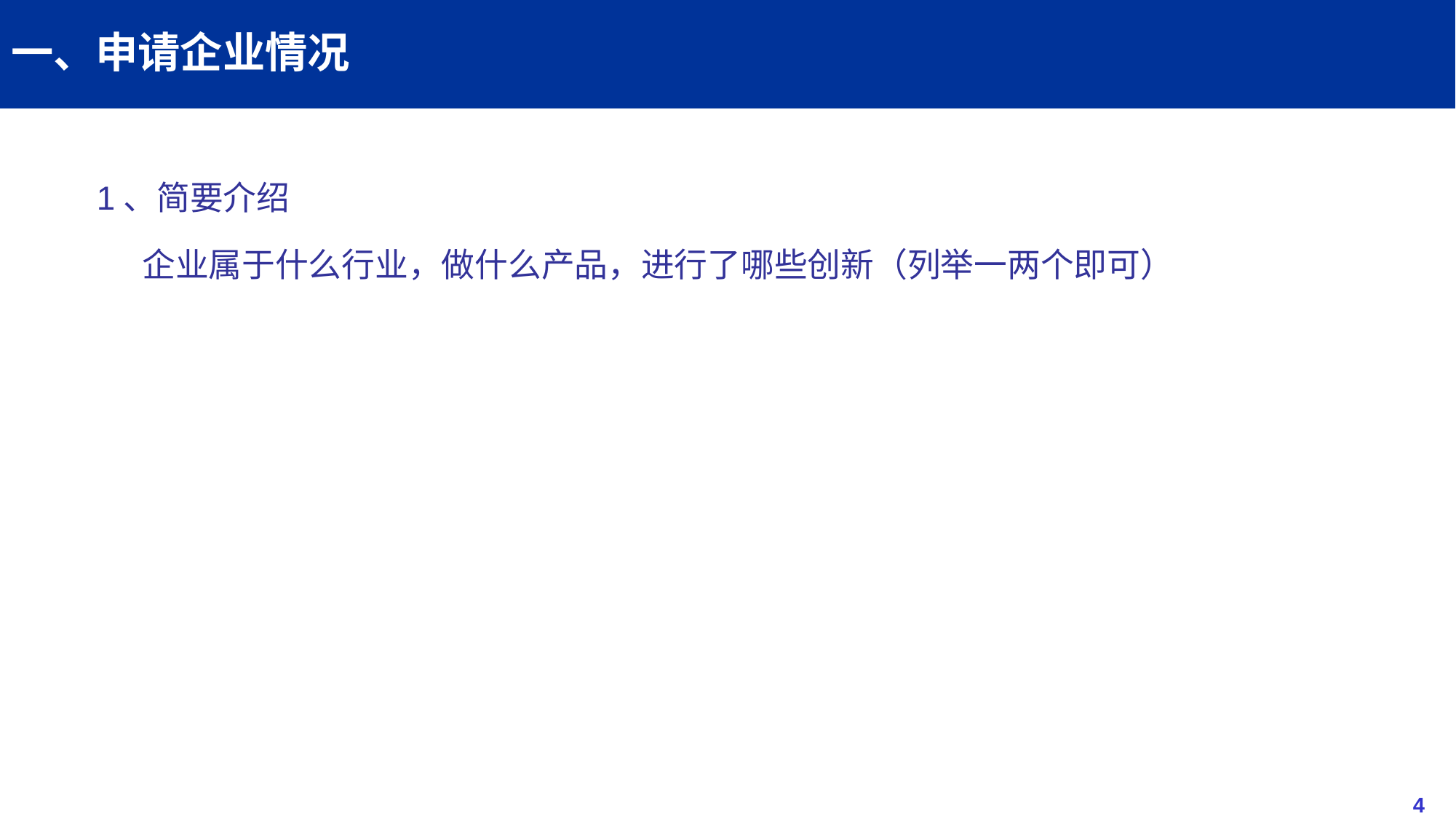

# 一、申请企业情况
1、简要介绍
     企业属于什么行业，做什么产品，进行了哪些创新（列举一两个即可）